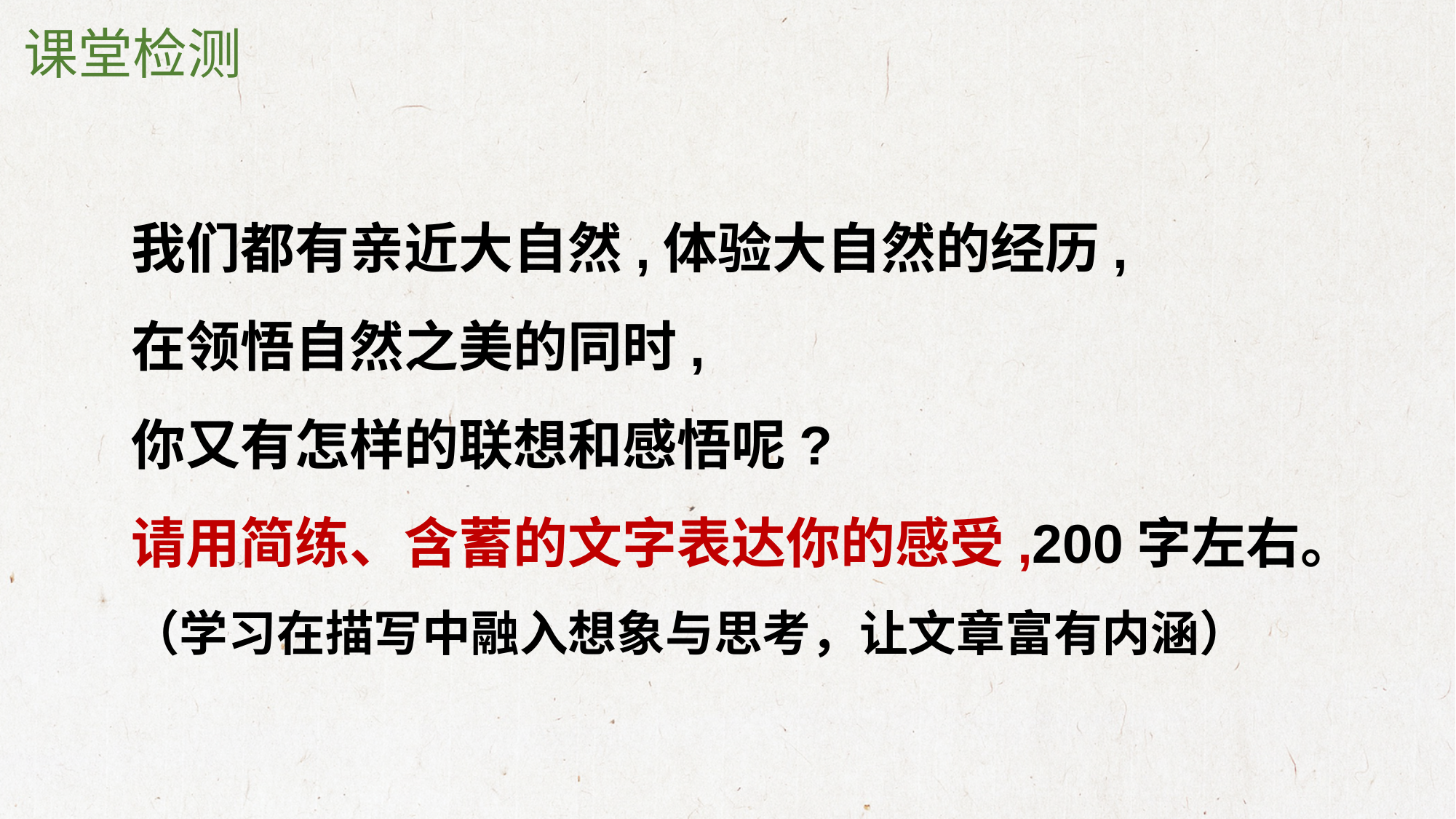

课堂检测
我们都有亲近大自然,体验大自然的经历,
在领悟自然之美的同时,
你又有怎样的联想和感悟呢?
请用简练、含蓄的文字表达你的感受,200字左右。
（学习在描写中融入想象与思考，让文章富有内涵）